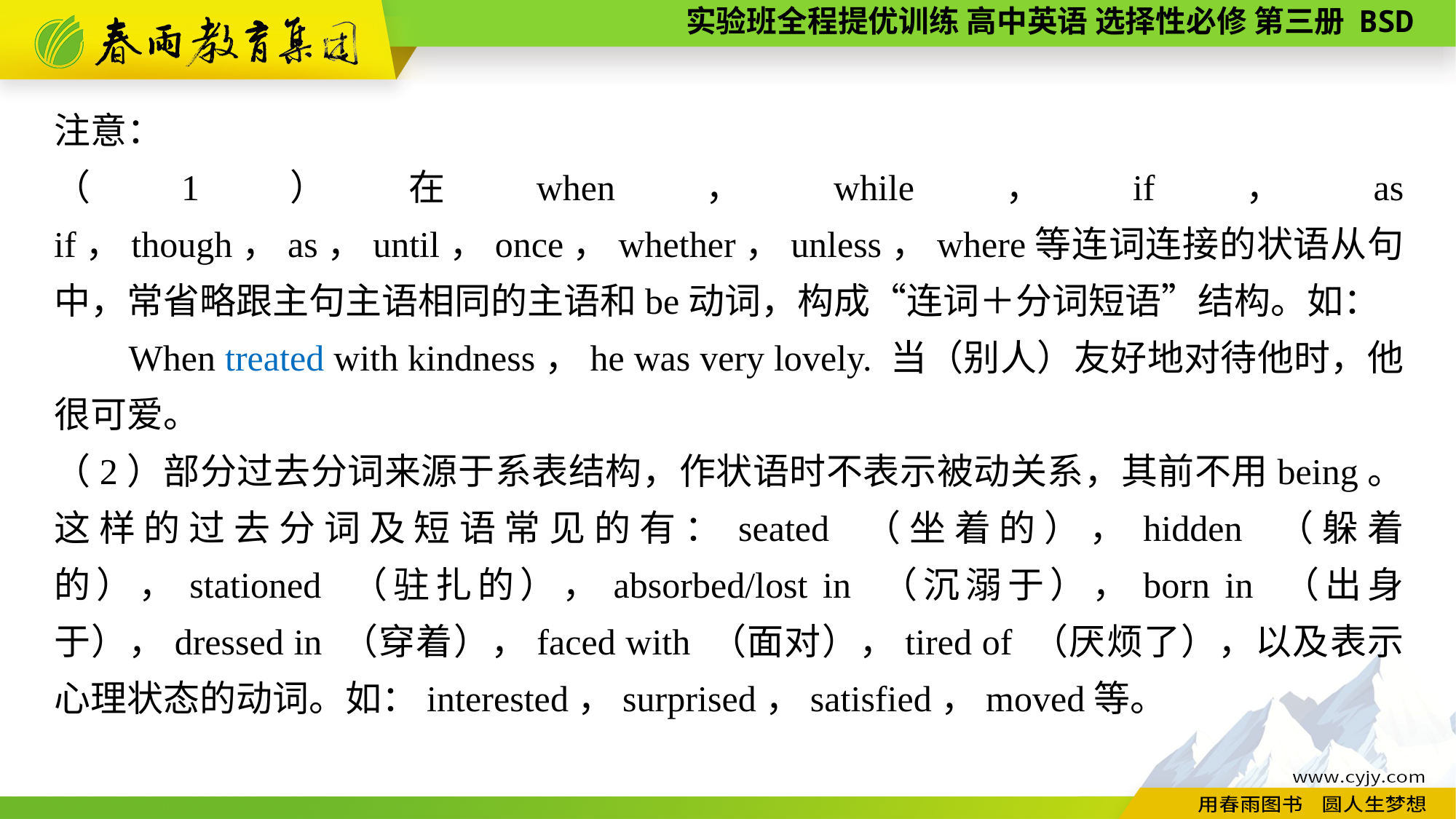

注意：
（1）在when，while，if，as if，though，as，until，once，whether，unless，where等连词连接的状语从句中，常省略跟主句主语相同的主语和be动词，构成“连词＋分词短语”结构。如：
When treated with kindness，he was very lovely. 当（别人）友好地对待他时，他很可爱。
（2）部分过去分词来源于系表结构，作状语时不表示被动关系，其前不用being。这样的过去分词及短语常见的有：seated （坐着的），hidden （躲着的），stationed （驻扎的），absorbed/lost in （沉溺于），born in （出身于），dressed in （穿着），faced with （面对），tired of （厌烦了），以及表示心理状态的动词。如：interested，surprised，satisfied，moved等。